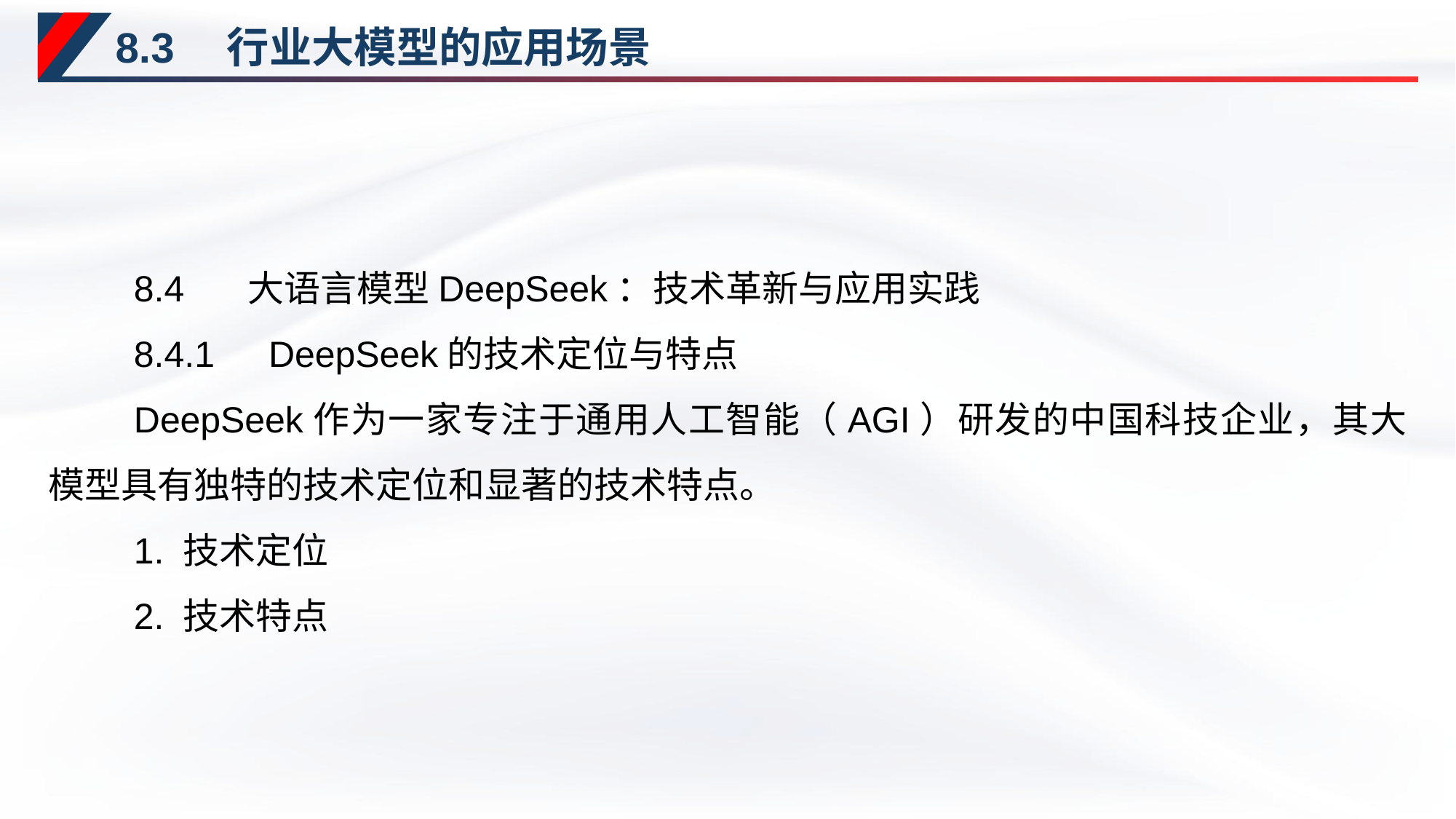

# 8.3　行业大模型的应用场景
8.4　 大语言模型DeepSeek：技术革新与应用实践
8.4.1　DeepSeek的技术定位与特点
DeepSeek作为一家专注于通用人工智能（AGI）研发的中国科技企业，其大模型具有独特的技术定位和显著的技术特点。
1. 技术定位
2. 技术特点